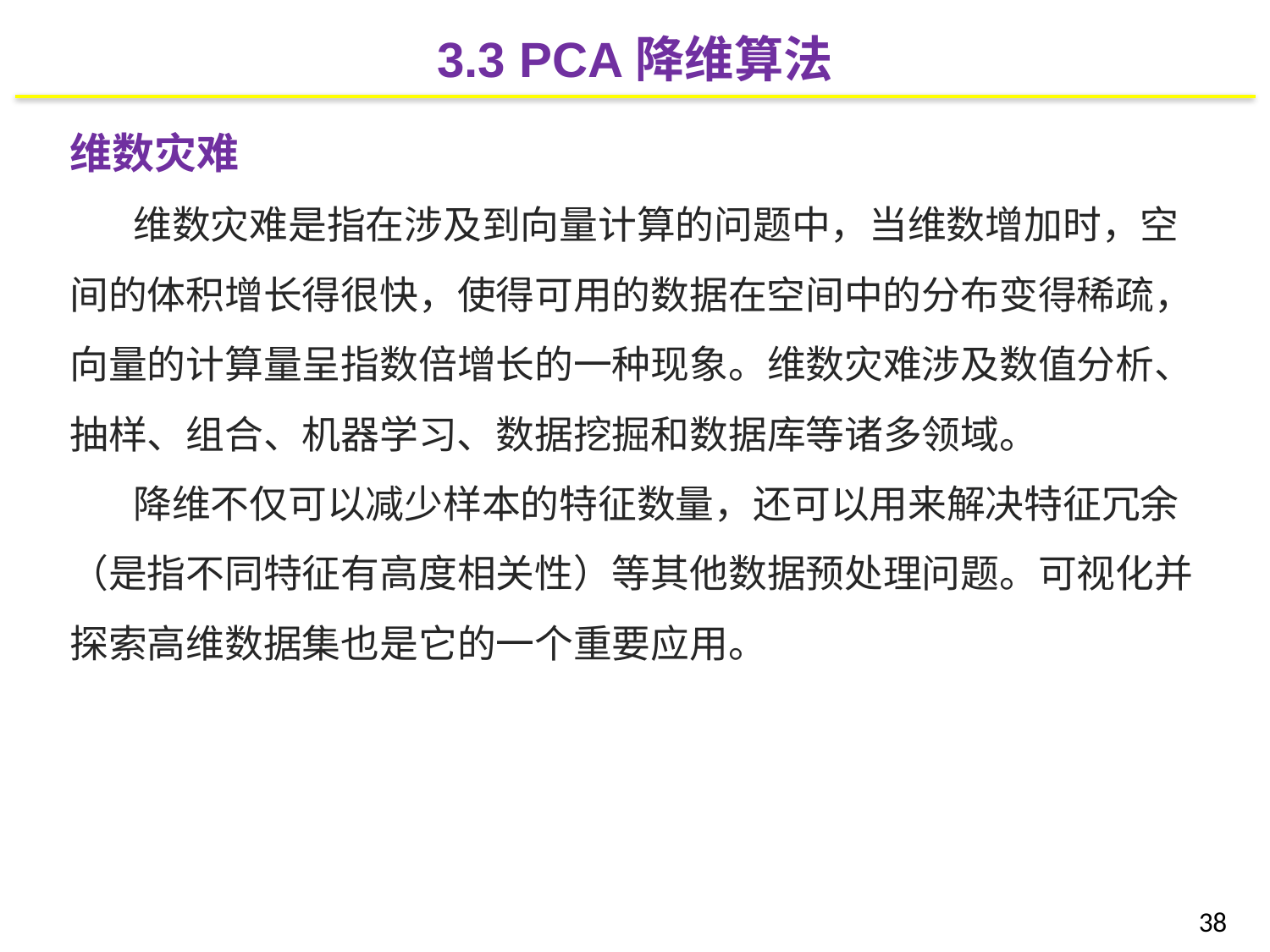

3.3 PCA降维算法
维数灾难
维数灾难是指在涉及到向量计算的问题中，当维数增加时，空间的体积增长得很快，使得可用的数据在空间中的分布变得稀疏，向量的计算量呈指数倍增长的一种现象。维数灾难涉及数值分析、抽样、组合、机器学习、数据挖掘和数据库等诸多领域。
降维不仅可以减少样本的特征数量，还可以用来解决特征冗余（是指不同特征有高度相关性）等其他数据预处理问题。可视化并探索高维数据集也是它的一个重要应用。
38